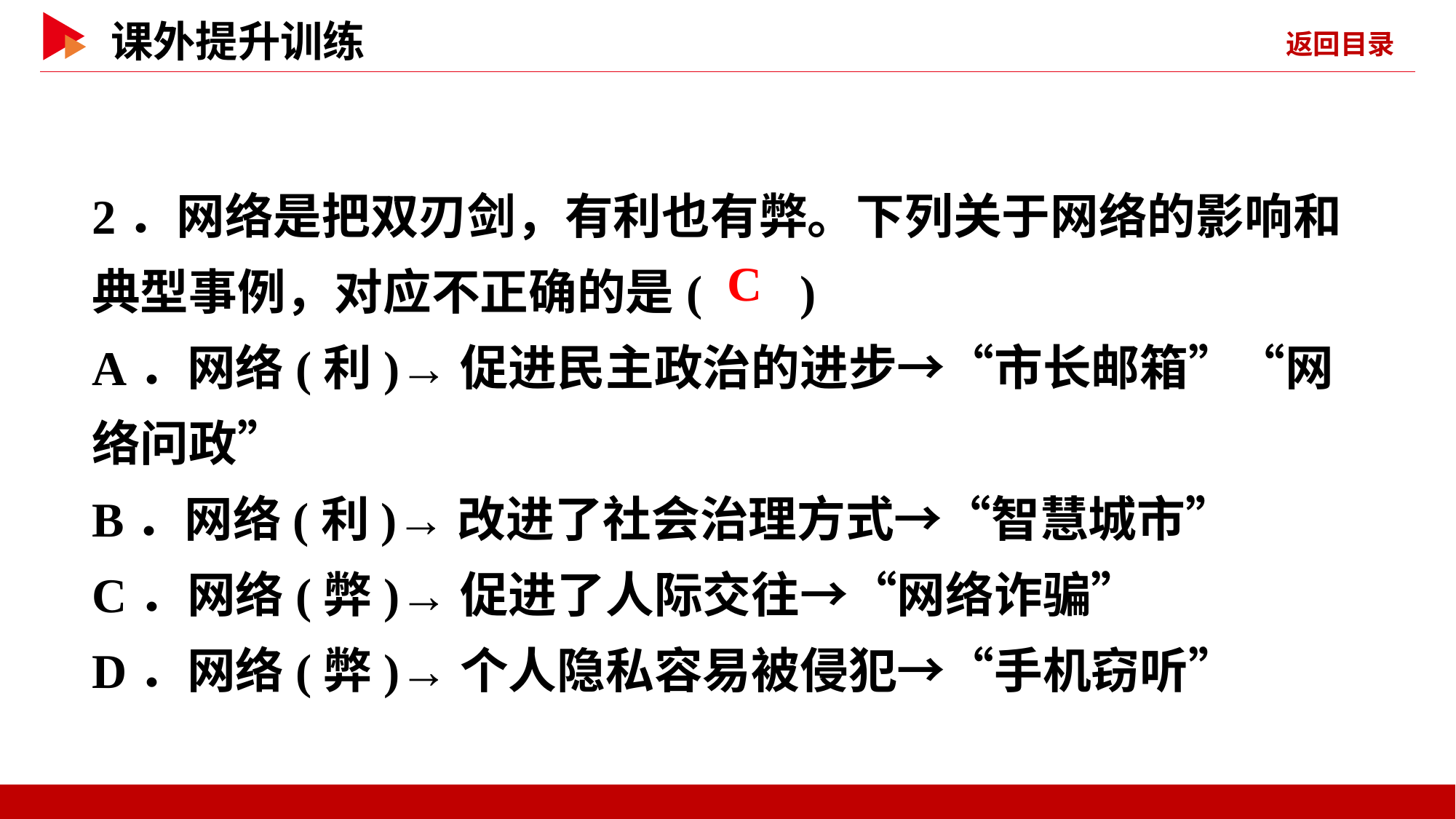

2．网络是把双刃剑，有利也有弊。下列关于网络的影响和典型事例，对应不正确的是(        )
A．网络(利)→促进民主政治的进步→“市长邮箱”“网络问政”
B．网络(利)→改进了社会治理方式→“智慧城市”
C．网络(弊)→促进了人际交往→“网络诈骗”
D．网络(弊)→个人隐私容易被侵犯→“手机窃听”
   C